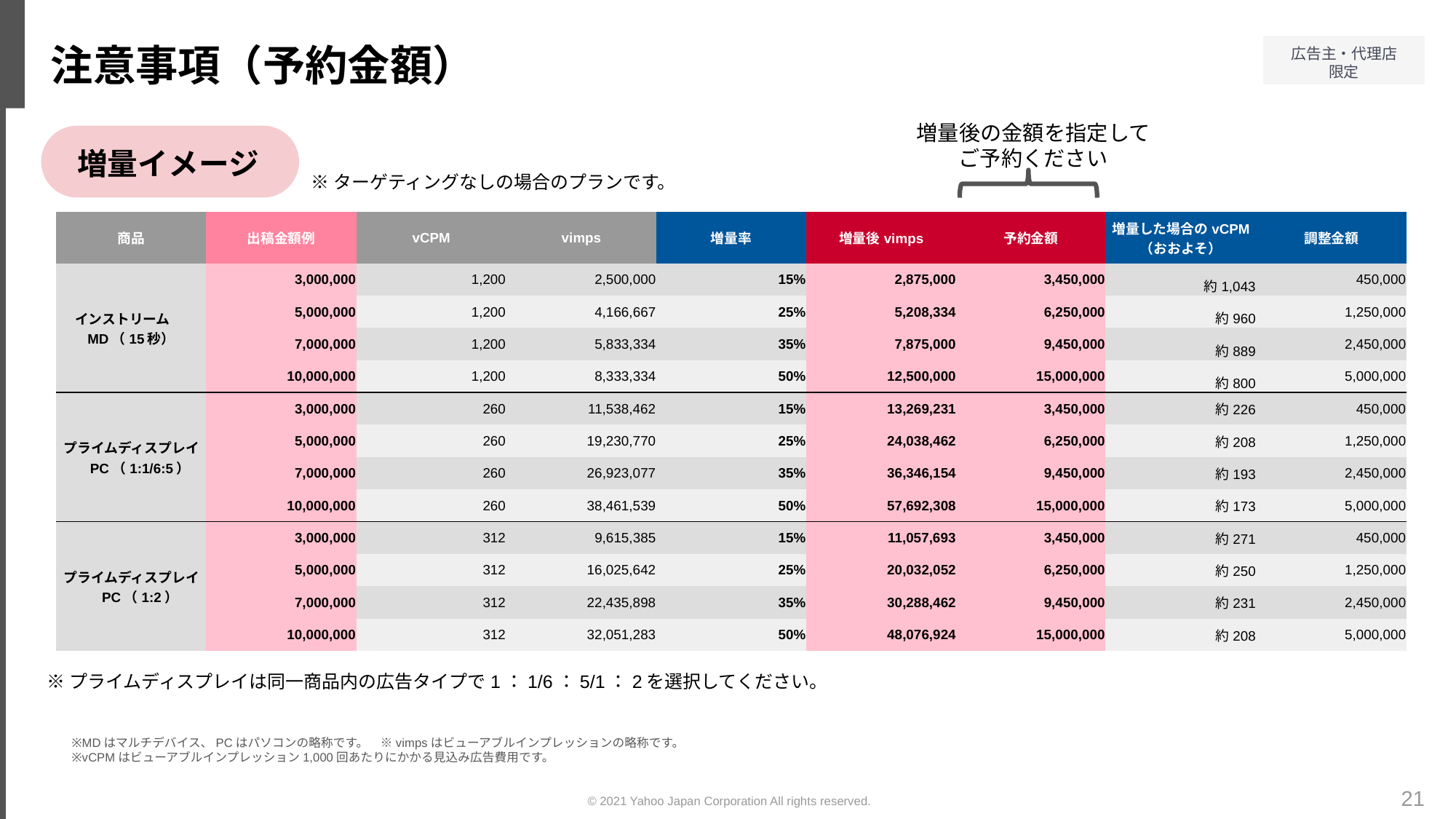

注意事項（予約金額）
増量後の金額を指定して
ご予約ください

増量イメージ
※ターゲティングなしの場合のプランです。
| 商品 | 出稿金額例 | vCPM | vimps | 増量率 | 増量後vimps | 予約金額 | 増量した場合のvCPM （おおよそ） | 調整金額 |
| --- | --- | --- | --- | --- | --- | --- | --- | --- |
| インストリーム　MD（15秒） | 3,000,000 | 1,200 | 2,500,000 | 15% | 2,875,000 | 3,450,000 | 約1,043 | 450,000 |
|  | 5,000,000 | 1,200 | 4,166,667 | 25% | 5,208,334 | 6,250,000 | 約960 | 1,250,000 |
|  | 7,000,000 | 1,200 | 5,833,334 | 35% | 7,875,000 | 9,450,000 | 約889 | 2,450,000 |
|  | 10,000,000 | 1,200 | 8,333,334 | 50% | 12,500,000 | 15,000,000 | 約800 | 5,000,000 |
| プライムディスプレイ　PC（1:1/6:5） | 3,000,000 | 260 | 11,538,462 | 15% | 13,269,231 | 3,450,000 | 約226 | 450,000 |
|  | 5,000,000 | 260 | 19,230,770 | 25% | 24,038,462 | 6,250,000 | 約208 | 1,250,000 |
|  | 7,000,000 | 260 | 26,923,077 | 35% | 36,346,154 | 9,450,000 | 約193 | 2,450,000 |
|  | 10,000,000 | 260 | 38,461,539 | 50% | 57,692,308 | 15,000,000 | 約173 | 5,000,000 |
| プライムディスプレイ　PC（1:2） | 3,000,000 | 312 | 9,615,385 | 15% | 11,057,693 | 3,450,000 | 約271 | 450,000 |
|  | 5,000,000 | 312 | 16,025,642 | 25% | 20,032,052 | 6,250,000 | 約250 | 1,250,000 |
|  | 7,000,000 | 312 | 22,435,898 | 35% | 30,288,462 | 9,450,000 | 約231 | 2,450,000 |
|  | 10,000,000 | 312 | 32,051,283 | 50% | 48,076,924 | 15,000,000 | 約208 | 5,000,000 |
※プライムディスプレイは同一商品内の広告タイプで1：1/6：5/1：2を選択してください。
※MDはマルチデバイス、PCはパソコンの略称です。　※vimpsはビューアブルインプレッションの略称です。
※vCPMはビューアブルインプレッション1,000回あたりにかかる見込み広告費用です。
21